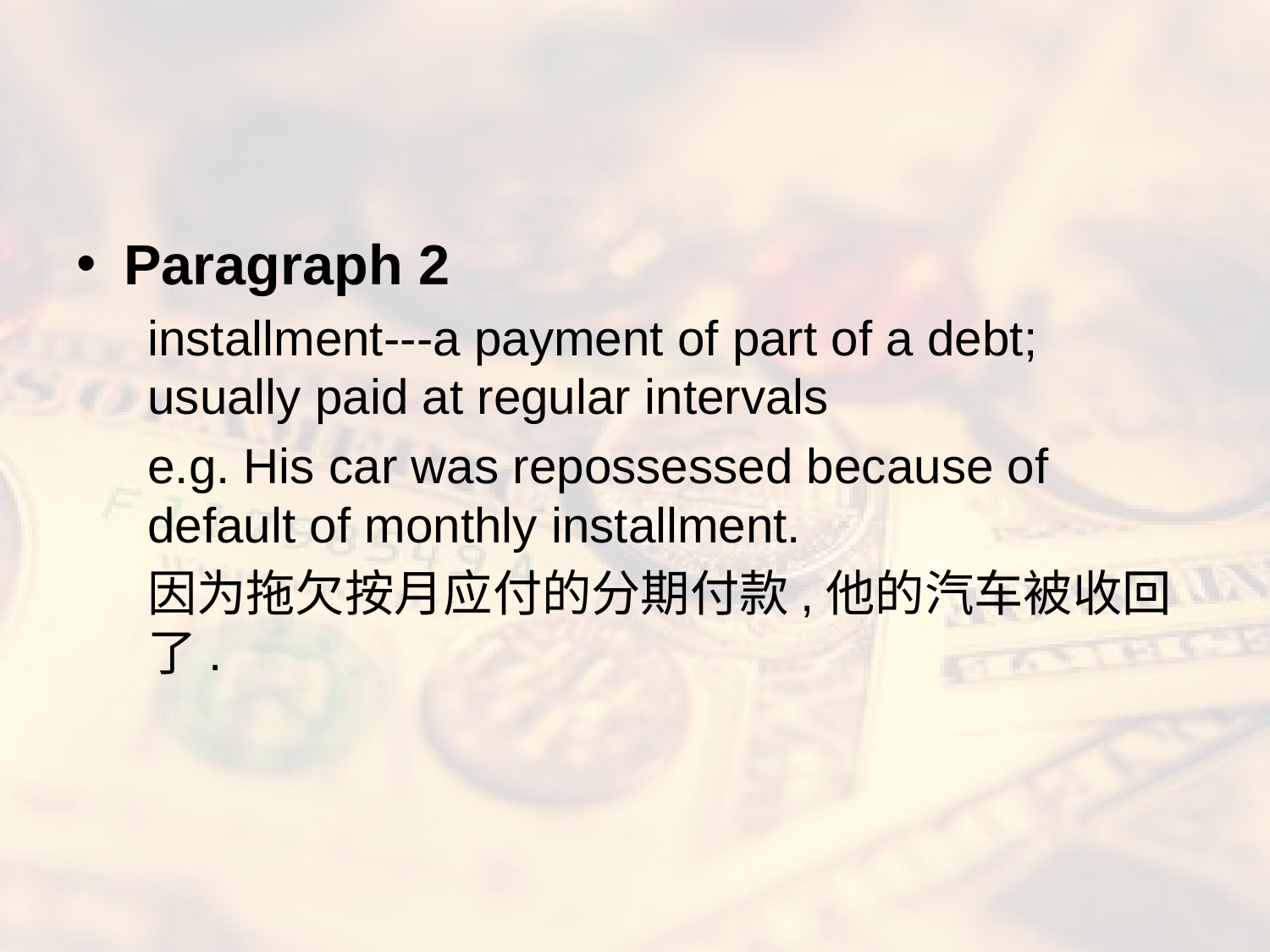

#
Paragraph 2
installment---a payment of part of a debt; usually paid at regular intervals
e.g. His car was repossessed because of default of monthly installment.
因为拖欠按月应付的分期付款,他的汽车被收回了.